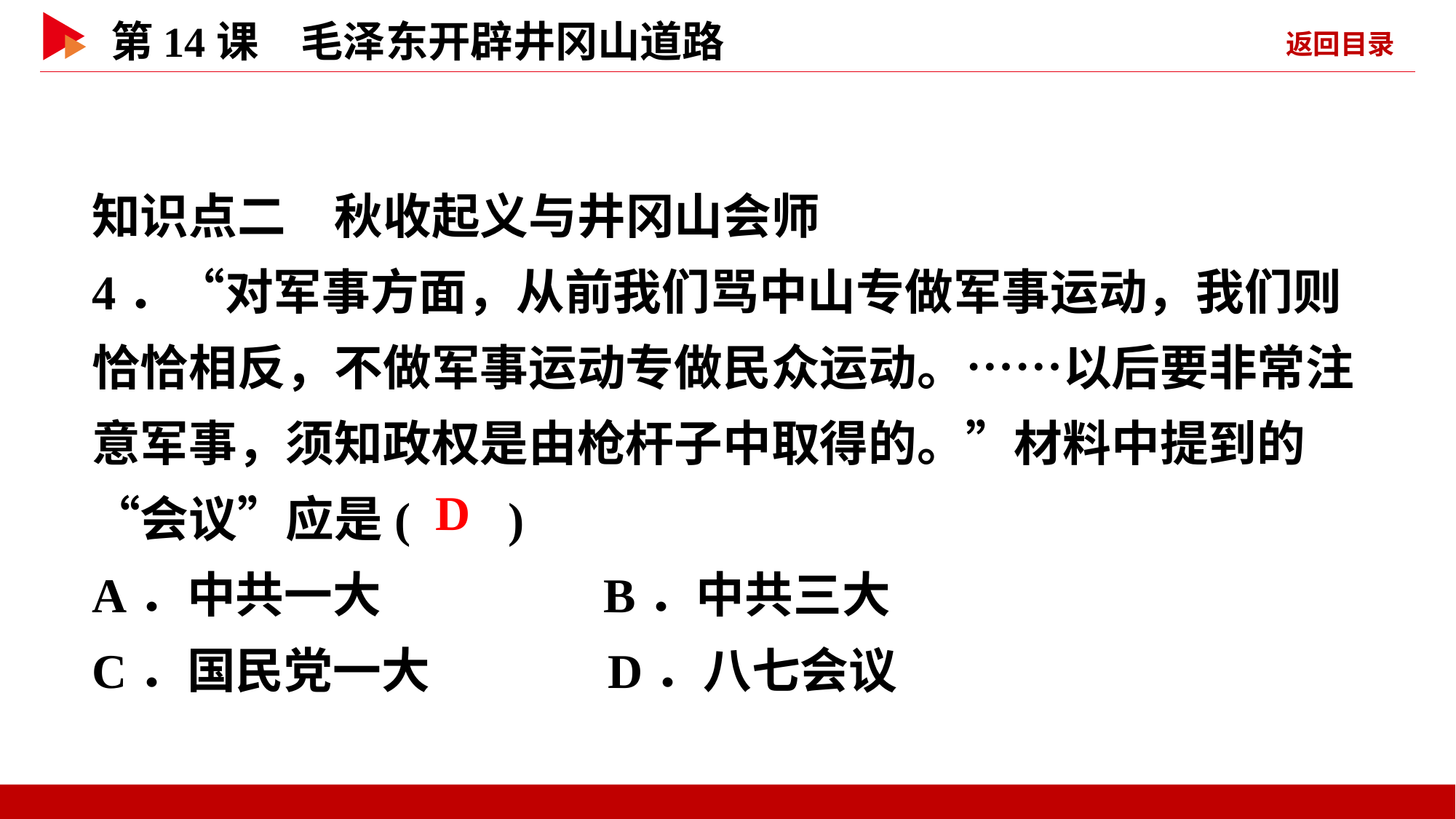

知识点二　秋收起义与井冈山会师
4．“对军事方面，从前我们骂中山专做军事运动，我们则恰恰相反，不做军事运动专做民众运动。……以后要非常注意军事，须知政权是由枪杆子中取得的。”材料中提到的“会议”应是(        )
A．中共一大                   B．中共三大
C．国民党一大               D．八七会议
   D